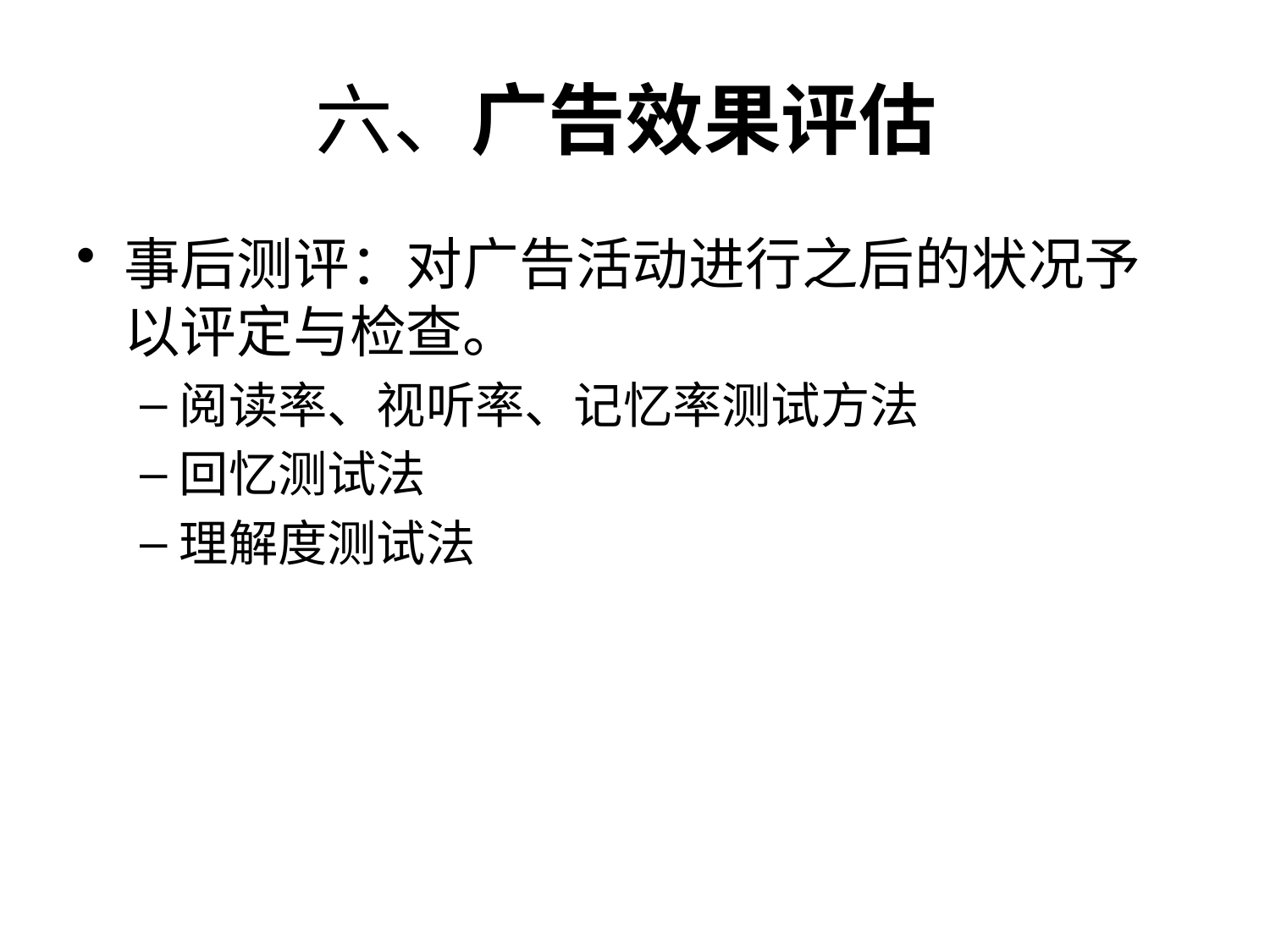

# 六、广告效果评估
事后测评：对广告活动进行之后的状况予以评定与检查。
阅读率、视听率、记忆率测试方法
回忆测试法
理解度测试法